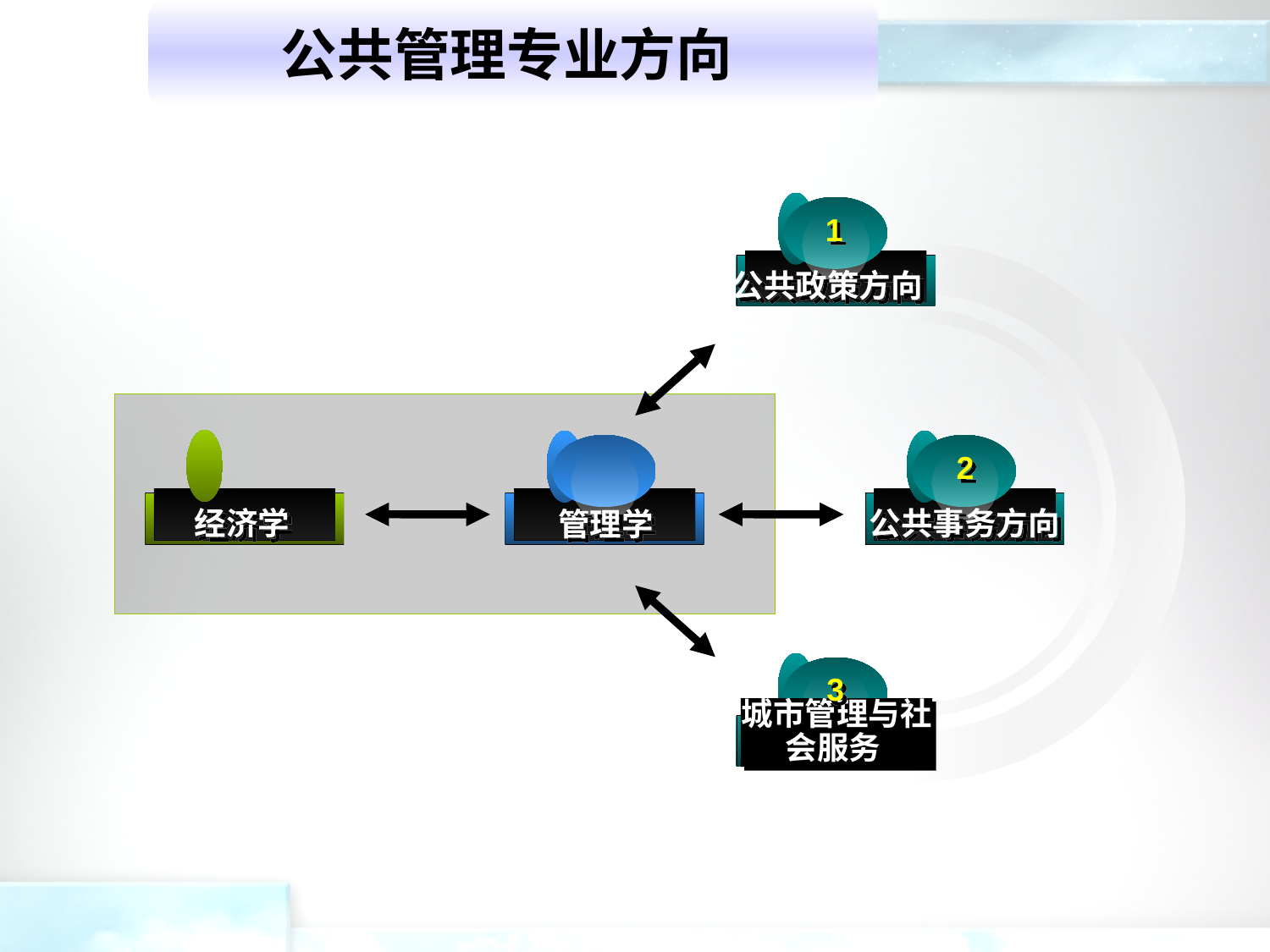

公共管理专业方向

1

公共政策方向

2
公共事务方向
经济学
管理学

3
城市管理与社会服务